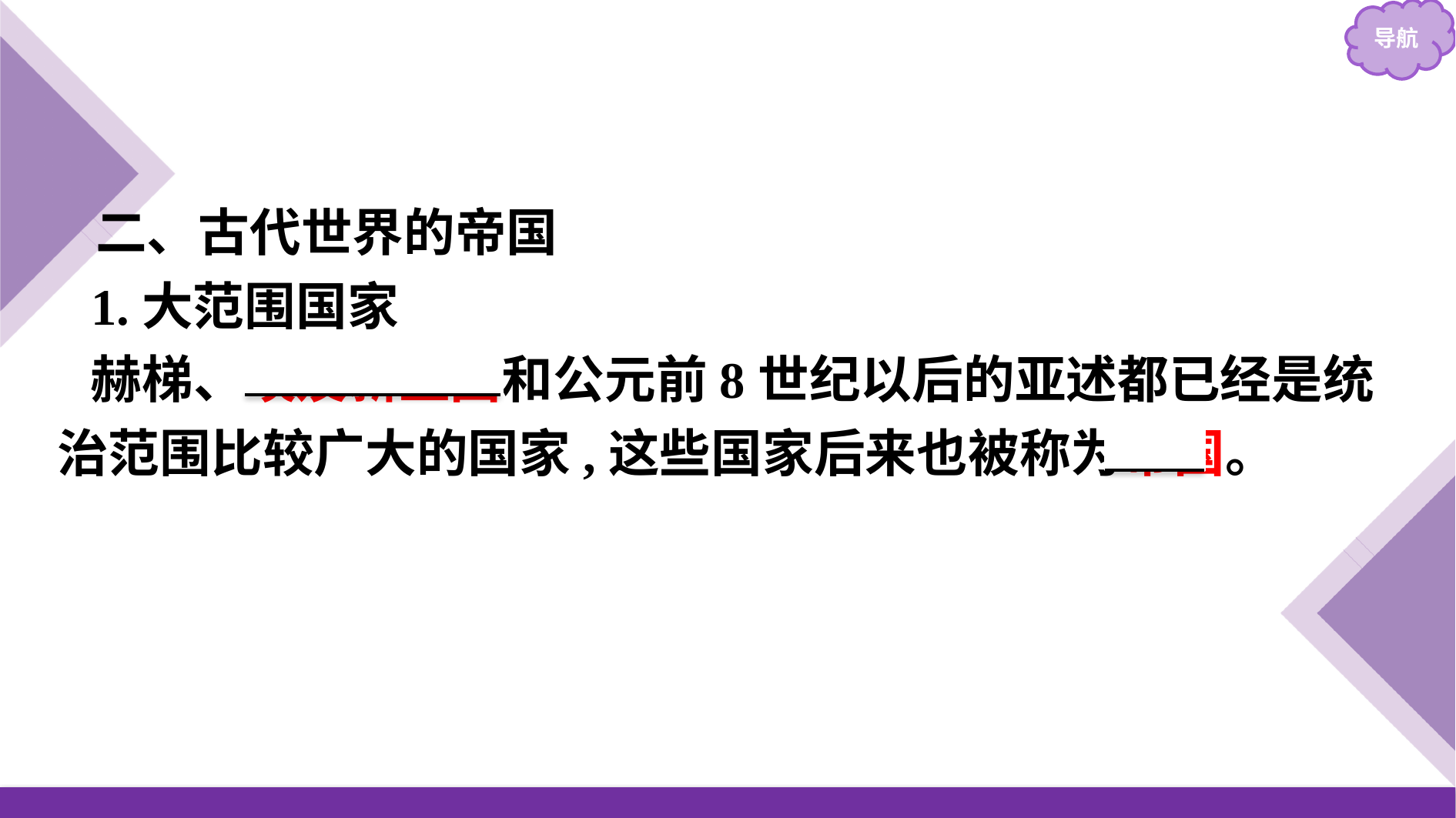

二、古代世界的帝国
1.大范围国家
赫梯、埃及新王国和公元前8世纪以后的亚述都已经是统治范围比较广大的国家,这些国家后来也被称为帝国。